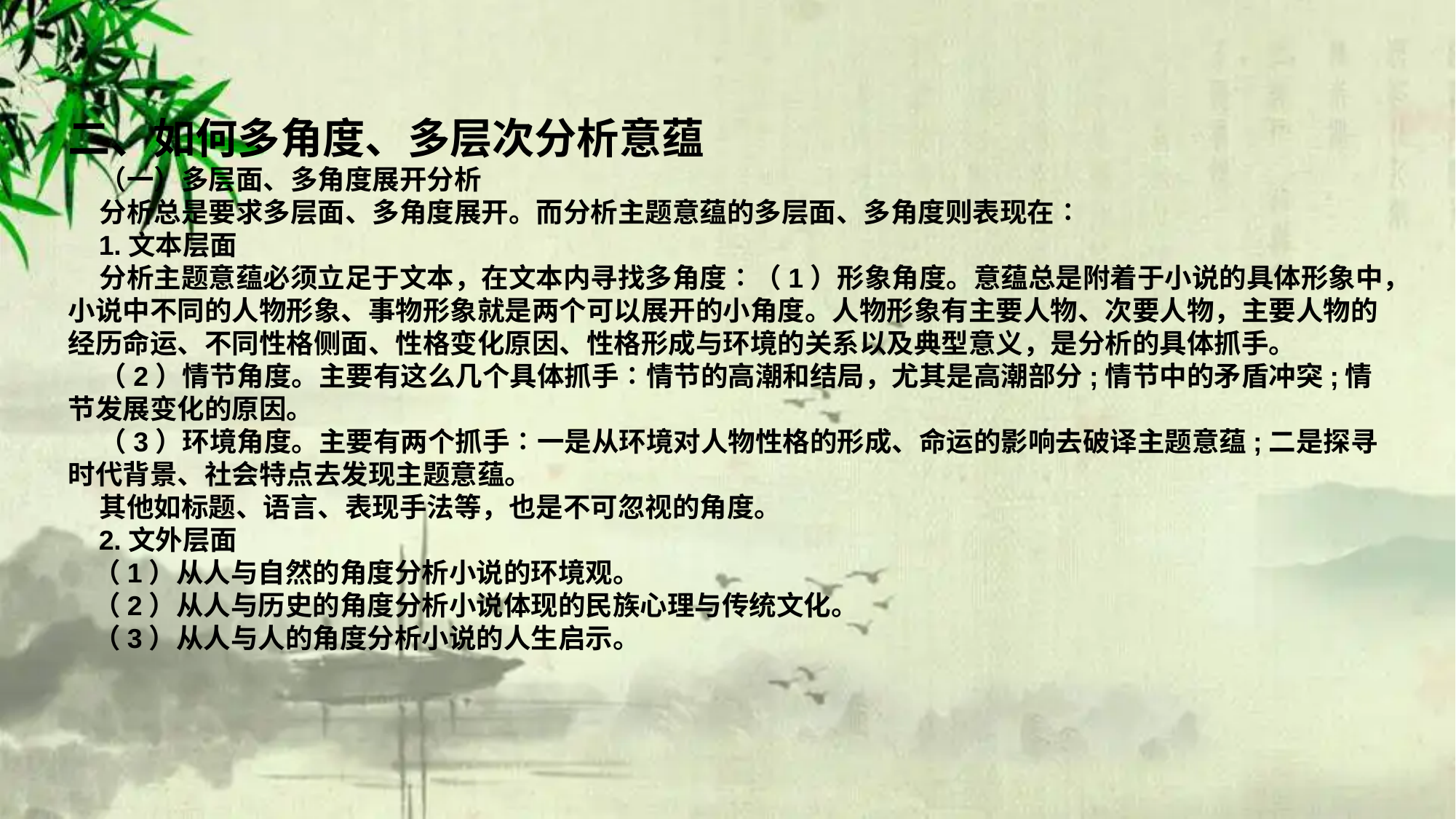

二、如何多角度、多层次分析意蕴
    （一）多层面、多角度展开分析
    分析总是要求多层面、多角度展开。而分析主题意蕴的多层面、多角度则表现在∶
    1.文本层面
    分析主题意蕴必须立足于文本，在文本内寻找多角度∶（1）形象角度。意蕴总是附着于小说的具体形象中，小说中不同的人物形象、事物形象就是两个可以展开的小角度。人物形象有主要人物、次要人物，主要人物的经历命运、不同性格侧面、性格变化原因、性格形成与环境的关系以及典型意义，是分析的具体抓手。
    （2）情节角度。主要有这么几个具体抓手∶情节的高潮和结局，尤其是高潮部分;情节中的矛盾冲突;情节发展变化的原因。
    （3）环境角度。主要有两个抓手∶一是从环境对人物性格的形成、命运的影响去破译主题意蕴;二是探寻时代背景、社会特点去发现主题意蕴。
    其他如标题、语言、表现手法等，也是不可忽视的角度。
    2.文外层面
   （1）从人与自然的角度分析小说的环境观。
   （2）从人与历史的角度分析小说体现的民族心理与传统文化。
   （3）从人与人的角度分析小说的人生启示。